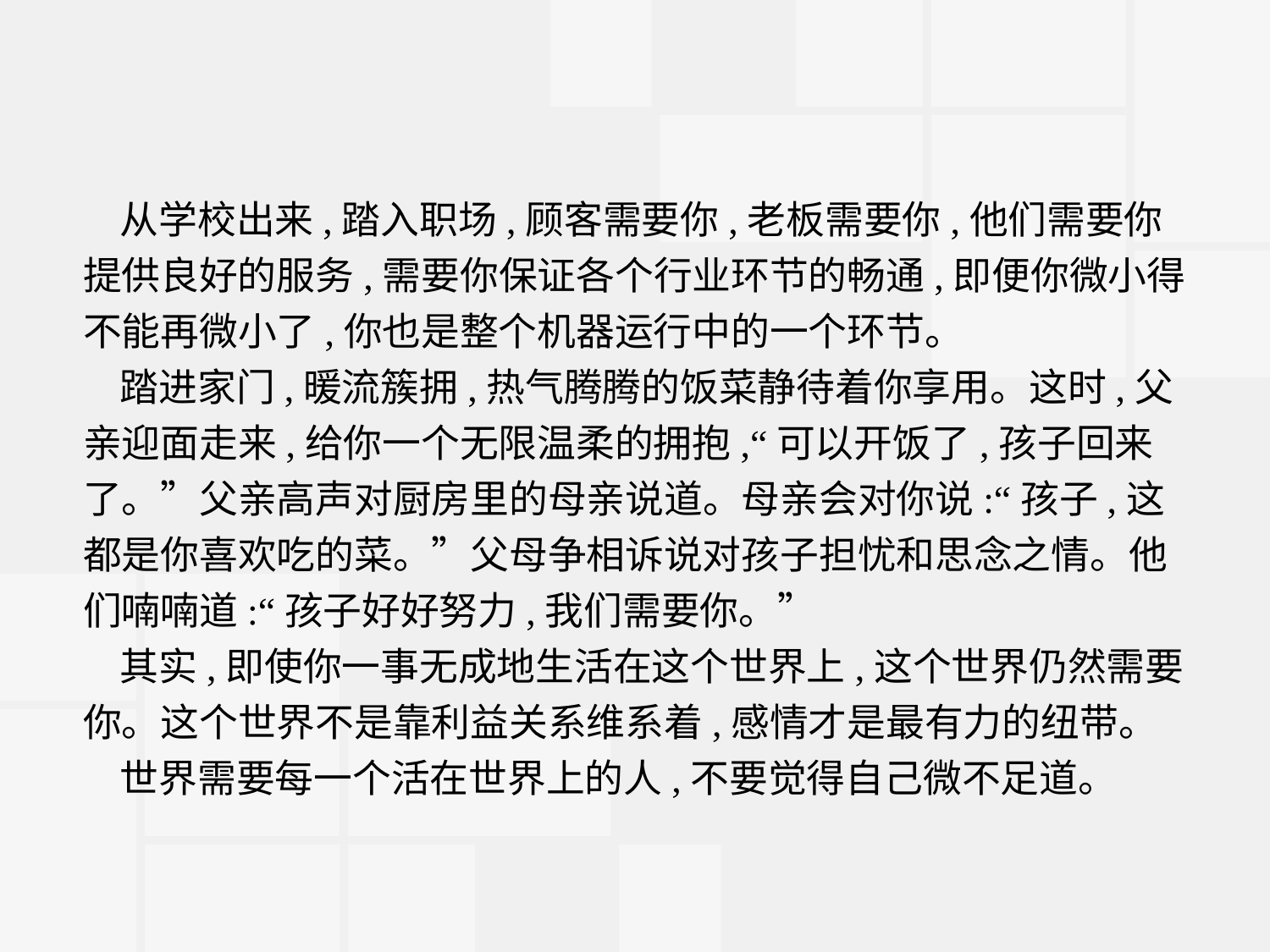

从学校出来,踏入职场,顾客需要你,老板需要你,他们需要你提供良好的服务,需要你保证各个行业环节的畅通,即便你微小得不能再微小了,你也是整个机器运行中的一个环节。
踏进家门,暖流簇拥,热气腾腾的饭菜静待着你享用。这时,父亲迎面走来,给你一个无限温柔的拥抱,“可以开饭了,孩子回来了。”父亲高声对厨房里的母亲说道。母亲会对你说:“孩子,这都是你喜欢吃的菜。”父母争相诉说对孩子担忧和思念之情。他们喃喃道:“孩子好好努力,我们需要你。”
其实,即使你一事无成地生活在这个世界上,这个世界仍然需要你。这个世界不是靠利益关系维系着,感情才是最有力的纽带。
世界需要每一个活在世界上的人,不要觉得自己微不足道。